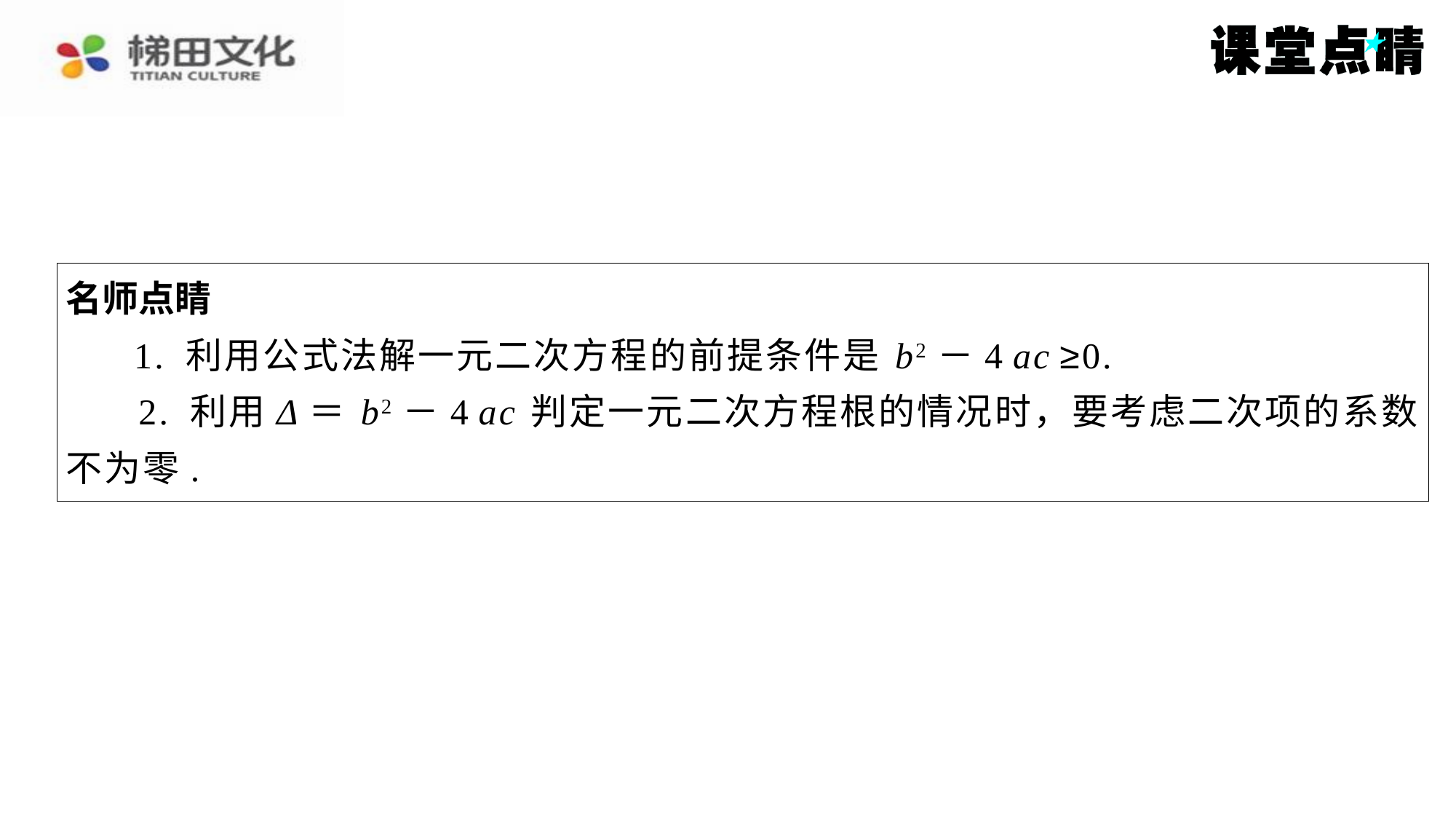

名师点睛
      1. 利用公式法解一元二次方程的前提条件是 b2－4 ac ≥0.
2. 利用Δ＝ b2－4 ac 判定一元二次方程根的情况时，要考虑二次项的系数
不为零.